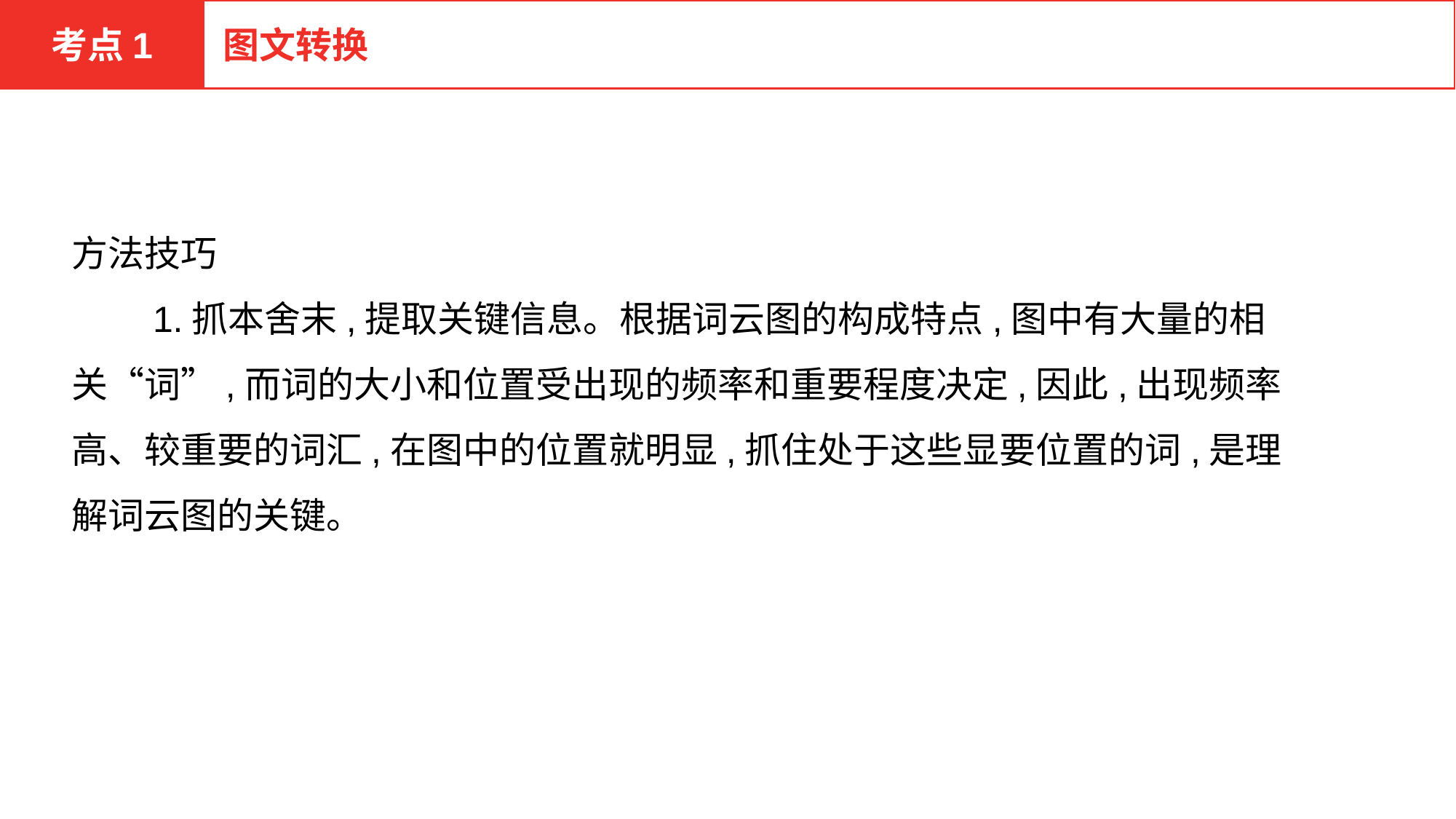

考点1
图文转换
方法技巧
　　1.抓本舍末,提取关键信息。根据词云图的构成特点,图中有大量的相关“词”,而词的大小和位置受出现的频率和重要程度决定,因此,出现频率高、较重要的词汇,在图中的位置就明显,抓住处于这些显要位置的词,是理解词云图的关键。